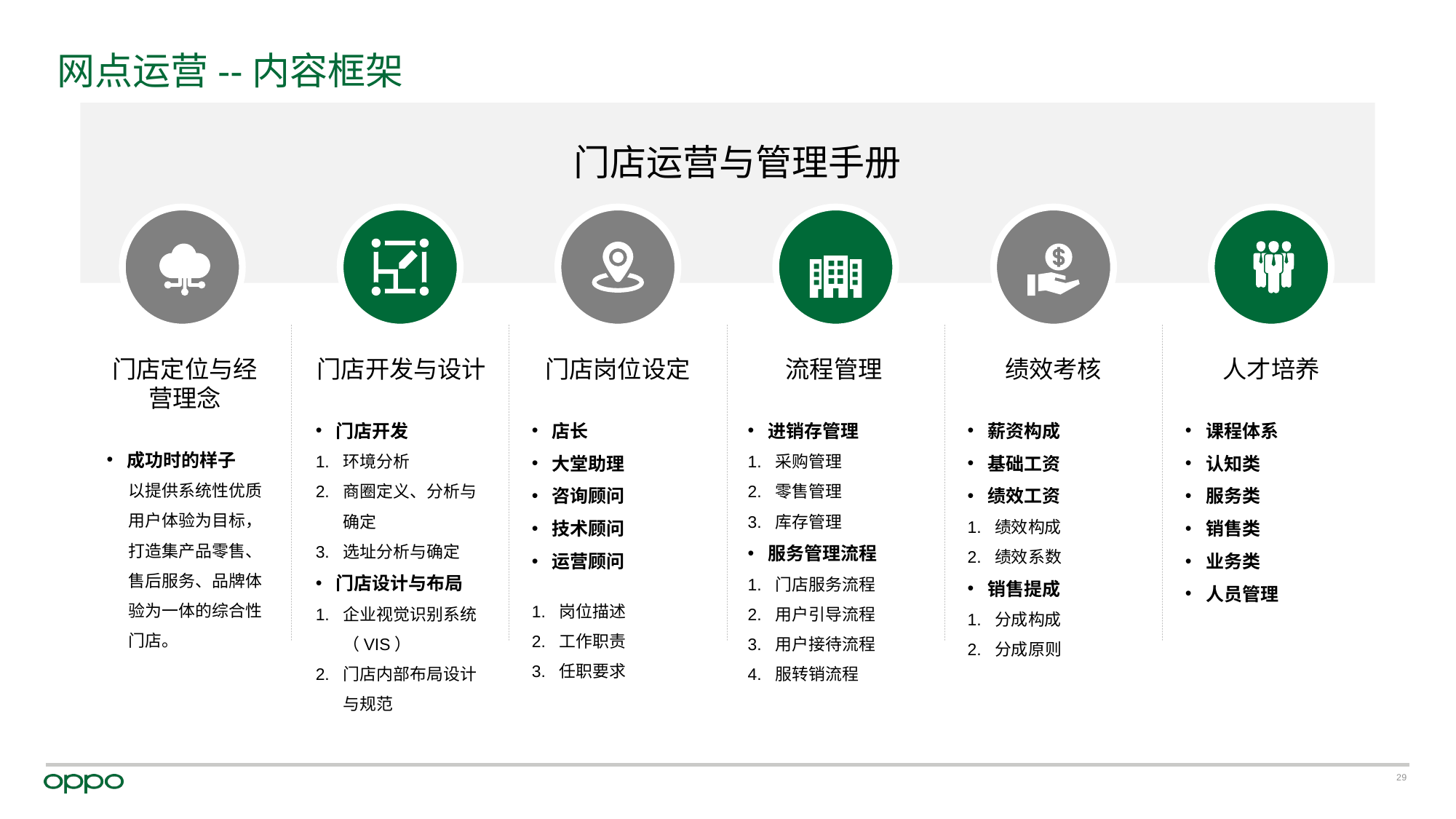

# 网点运营--内容框架

门店运营与管理手册

门店开发与设计

门店开发
环境分析
商圈定义、分析与确定
选址分析与确定
门店设计与布局
企业视觉识别系统（VIS）
门店内部布局设计与规范
门店岗位设定

店长
大堂助理
咨询顾问
技术顾问
运营顾问

岗位描述
工作职责
任职要求
流程管理

进销存管理
采购管理
零售管理
库存管理
服务管理流程
门店服务流程
用户引导流程
用户接待流程
服转销流程
绩效考核

薪资构成
基础工资
绩效工资
绩效构成
绩效系数
销售提成
分成构成
分成原则
人才培养

课程体系
认知类
服务类
销售类
业务类
人员管理
门店定位与经营理念

成功时的样子
以提供系统性优质用户体验为目标，打造集产品零售、售后服务、品牌体验为一体的综合性门店。